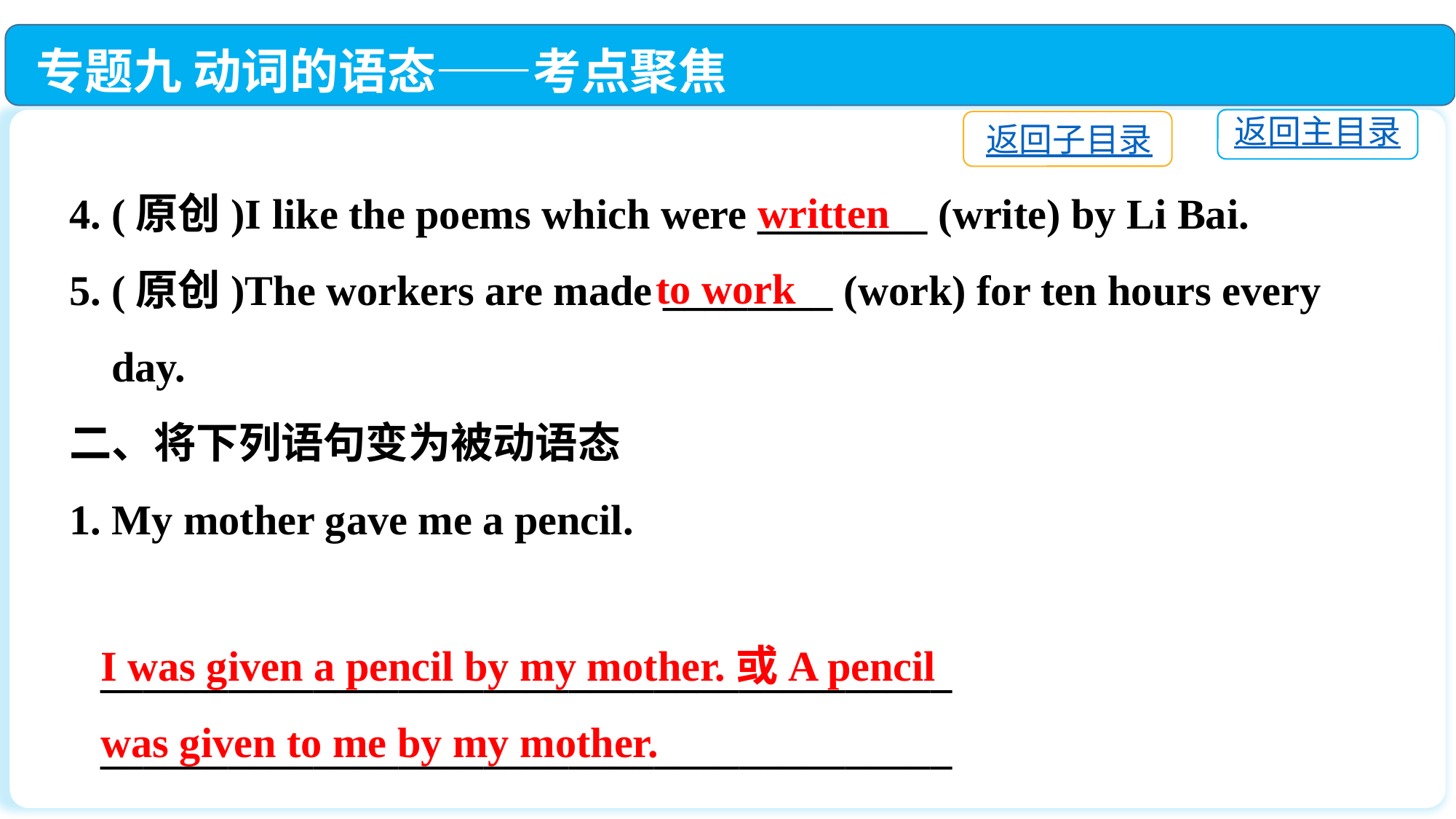

专题九 动词的语态——考点聚焦

返回主目录

返回子目录
4. (原创)I like the poems which were ________ (write) by Li Bai.
5. (原创)The workers are made ________ (work) for ten hours every
    day.
二、将下列语句变为被动语态
1. My mother gave me a pencil.

   ________________________________________
   ________________________________________
written
to work
I was given a pencil by my mother.或A pencil
was given to me by my mother.